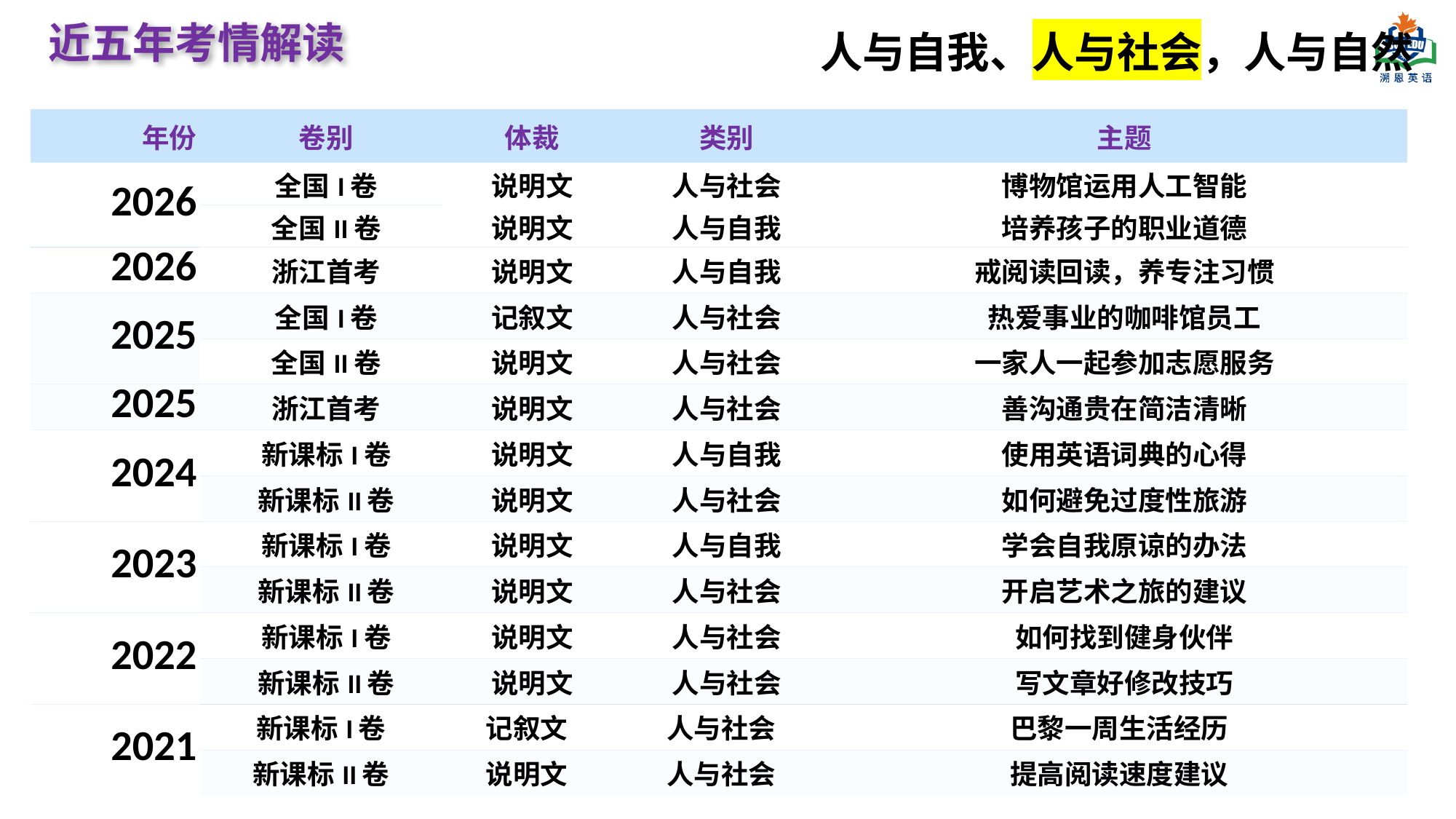

近五年考情解读
人与自我、人与社会，人与自然
| 年份 | 卷别 | 体裁 | 类别 | 主题 |
| --- | --- | --- | --- | --- |
| 2026 | 全国I卷 | 说明文 | 人与社会 | 博物馆运用人工智能 |
|  | 全国II卷 | 说明文 | 人与自我 | 培养孩子的职业道德 |
| 2026 | 浙江首考 | 说明文 | 人与自我 | 戒阅读回读，养专注习惯 |
| 2025 | 全国I卷 | 记叙文 | 人与社会 | 热爱事业的咖啡馆员工 |
|  | 全国II卷 | 说明文 | 人与社会 | 一家人一起参加志愿服务 |
| 2025 | 浙江首考 | 说明文 | 人与社会 | 善沟通贵在简洁清晰 |
| 2024 | 新课标I卷 | 说明文 | 人与自我 | 使用英语词典的心得 |
|  | 新课标II卷 | 说明文 | 人与社会 | 如何避免过度性旅游 |
| 2023 | 新课标I卷 | 说明文 | 人与自我 | 学会自我原谅的办法 |
|  | 新课标II卷 | 说明文 | 人与社会 | 开启艺术之旅的建议 |
| 2022 | 新课标I卷 | 说明文 | 人与社会 | 如何找到健身伙伴 |
|  | 新课标II卷 | 说明文 | 人与社会 | 写文章好修改技巧 |
| 2021 | 新课标I卷 | 记叙文 | 人与社会 | 巴黎一周生活经历 |
|  | 新课标II卷 | 说明文 | 人与社会 | 提高阅读速度建议 |